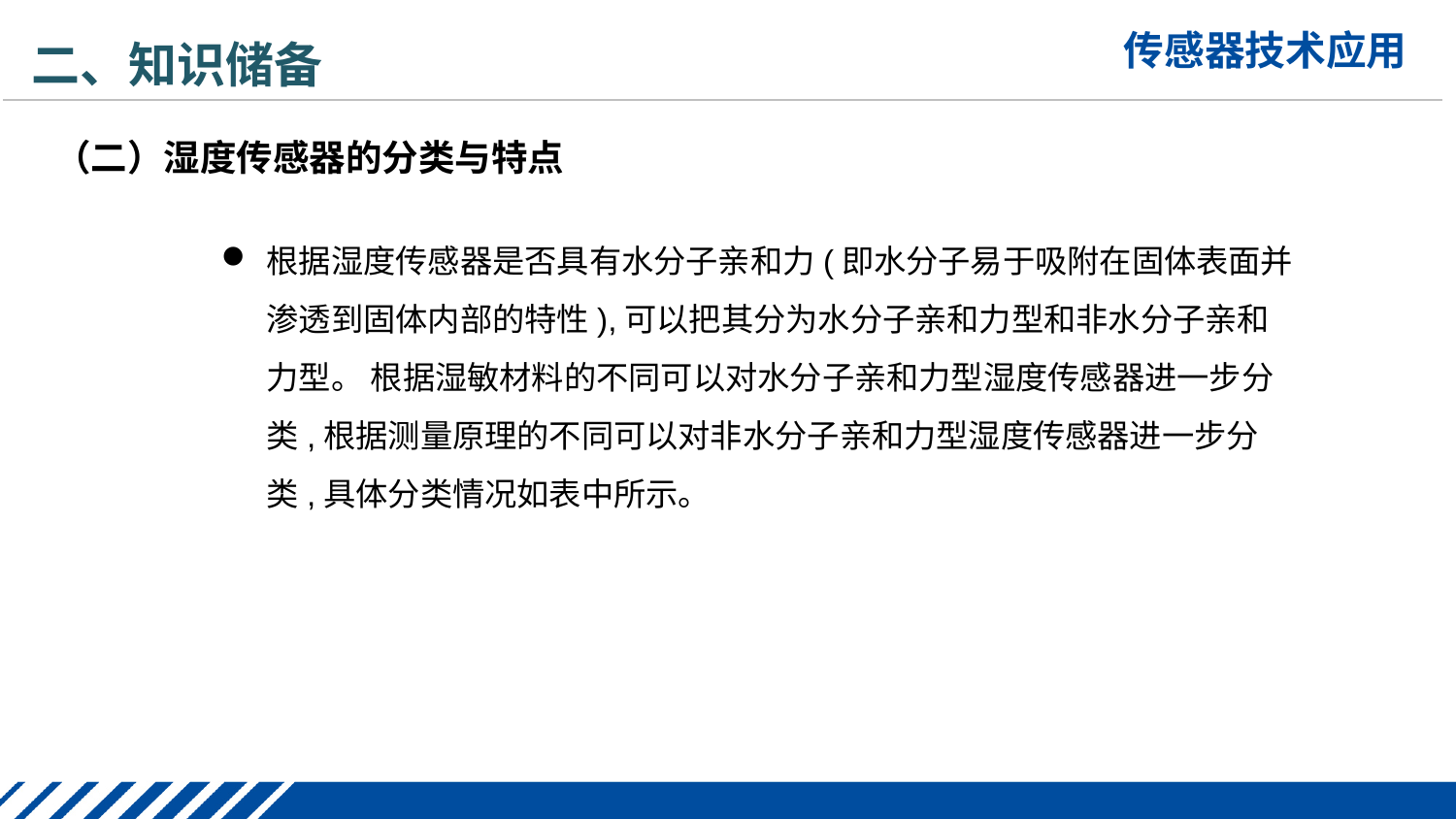

二、知识储备
（二）湿度传感器的分类与特点
根据湿度传感器是否具有水分子亲和力(即水分子易于吸附在固体表面并渗透到固体内部的特性),可以把其分为水分子亲和力型和非水分子亲和力型。 根据湿敏材料的不同可以对水分子亲和力型湿度传感器进一步分类,根据测量原理的不同可以对非水分子亲和力型湿度传感器进一步分类,具体分类情况如表中所示。